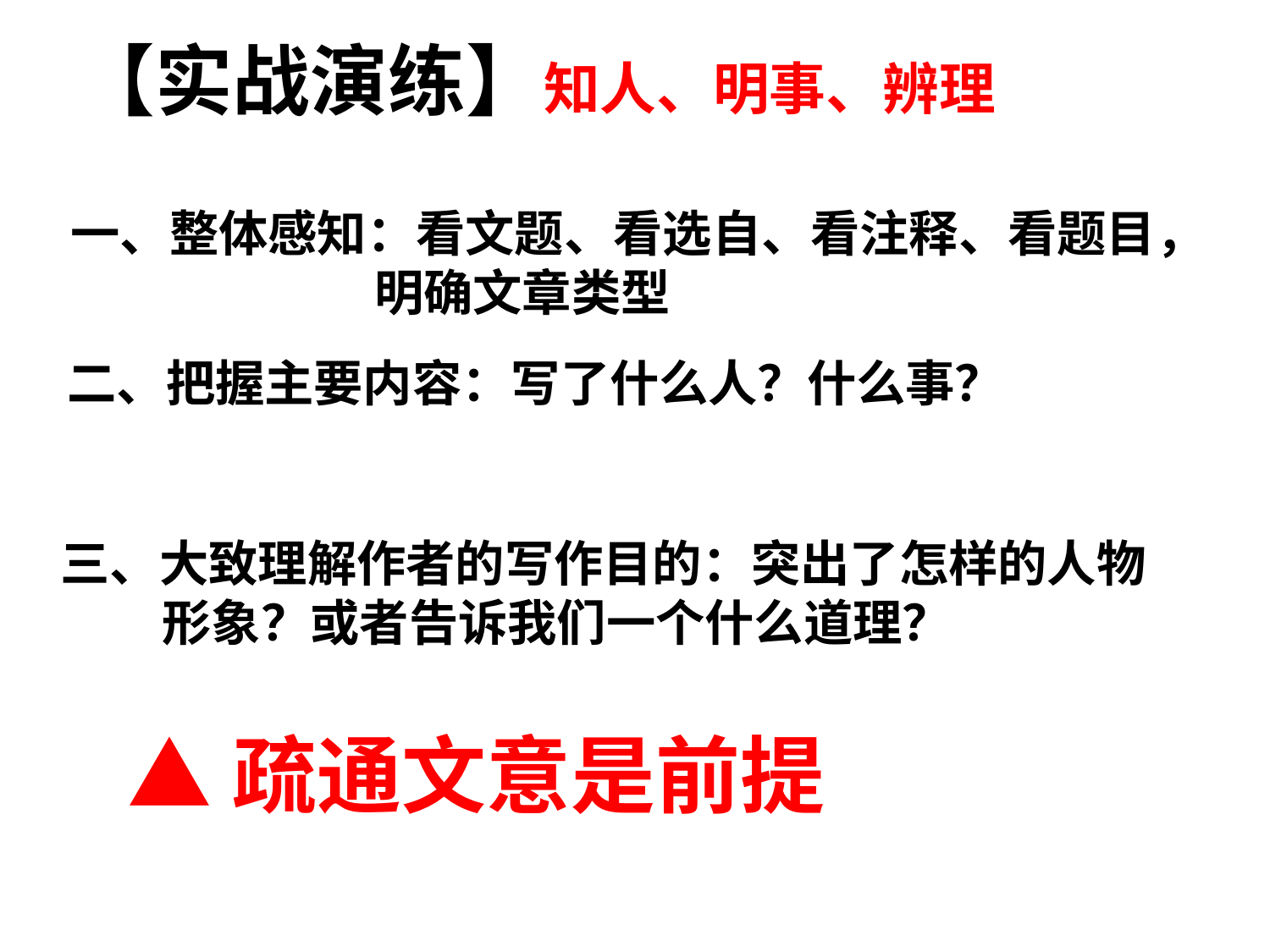

【实战演练】知人、明事、辨理

一、整体感知：看文题、看选自、看注释、看题目，
                          明确文章类型
二、把握主要内容：写了什么人？什么事？
三、大致理解作者的写作目的：突出了怎样的人物
        形象？或者告诉我们一个什么道理？

▲疏通文意是前提